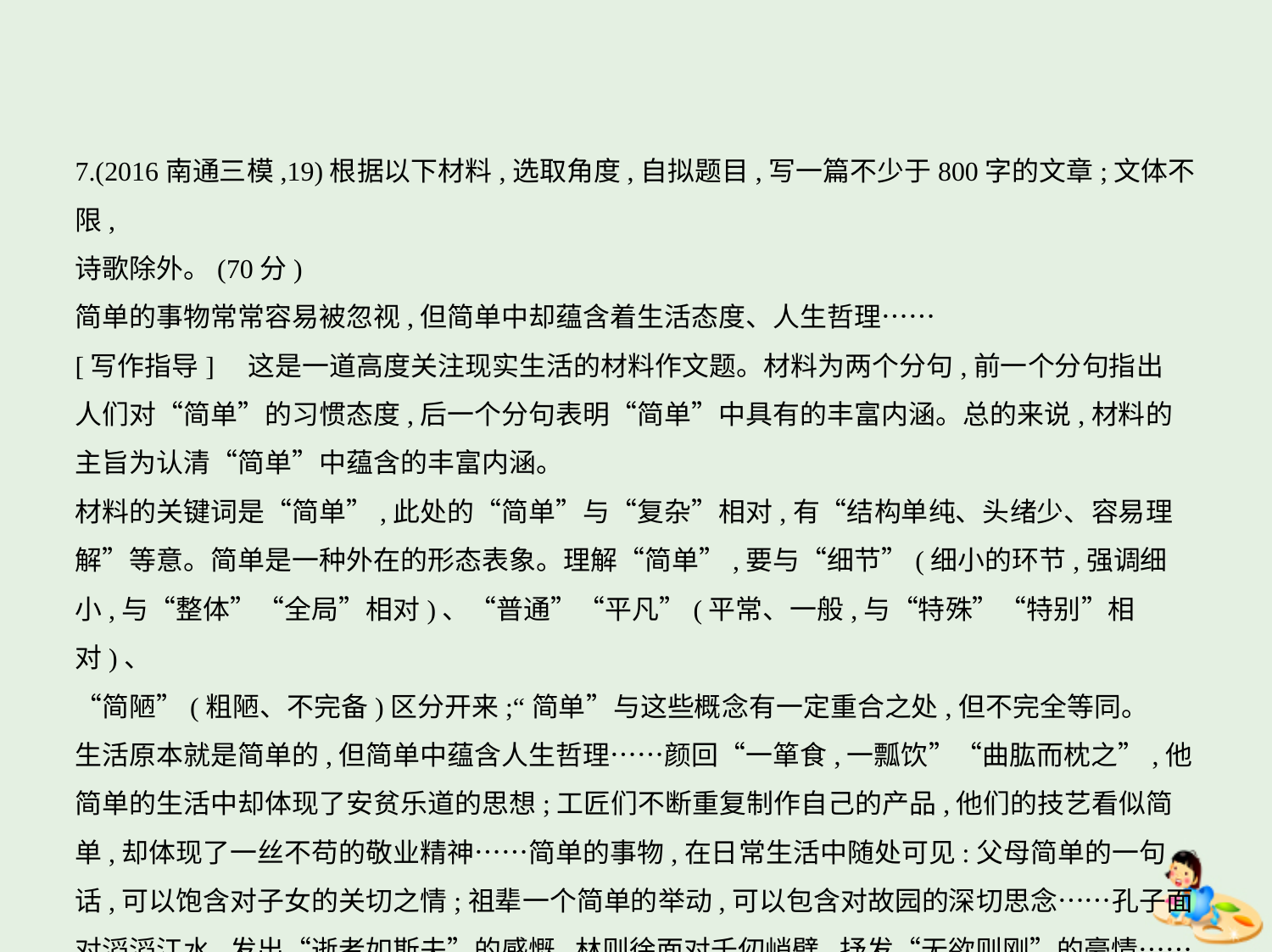

7.(2016南通三模,19)根据以下材料,选取角度,自拟题目,写一篇不少于800字的文章;文体不限,
诗歌除外。(70分)
简单的事物常常容易被忽视,但简单中却蕴含着生活态度、人生哲理……
[写作指导]　这是一道高度关注现实生活的材料作文题。材料为两个分句,前一个分句指出
人们对“简单”的习惯态度,后一个分句表明“简单”中具有的丰富内涵。总的来说,材料的
主旨为认清“简单”中蕴含的丰富内涵。
材料的关键词是“简单”,此处的“简单”与“复杂”相对,有“结构单纯、头绪少、容易理
解”等意。简单是一种外在的形态表象。理解“简单”,要与“细节”(细小的环节,强调细
小,与“整体”“全局”相对)、“普通”“平凡”(平常、一般,与“特殊”“特别”相对)、
“简陋”(粗陋、不完备)区分开来;“简单”与这些概念有一定重合之处,但不完全等同。
生活原本就是简单的,但简单中蕴含人生哲理……颜回“一箪食,一瓢饮”“曲肱而枕之”,他
简单的生活中却体现了安贫乐道的思想;工匠们不断重复制作自己的产品,他们的技艺看似简
单,却体现了一丝不苟的敬业精神……简单的事物,在日常生活中随处可见:父母简单的一句
话,可以饱含对子女的关切之情;祖辈一个简单的举动,可以包含对故园的深切思念……孔子面
对滔滔江水,发出“逝者如斯夫”的感慨,林则徐面对千仞峭壁,抒发“无欲则刚”的豪情……
露珠的一次蒸发,花的一次凋谢,燕子的一次南飞,都可以让我们思绪万千,感慨颇深……“大